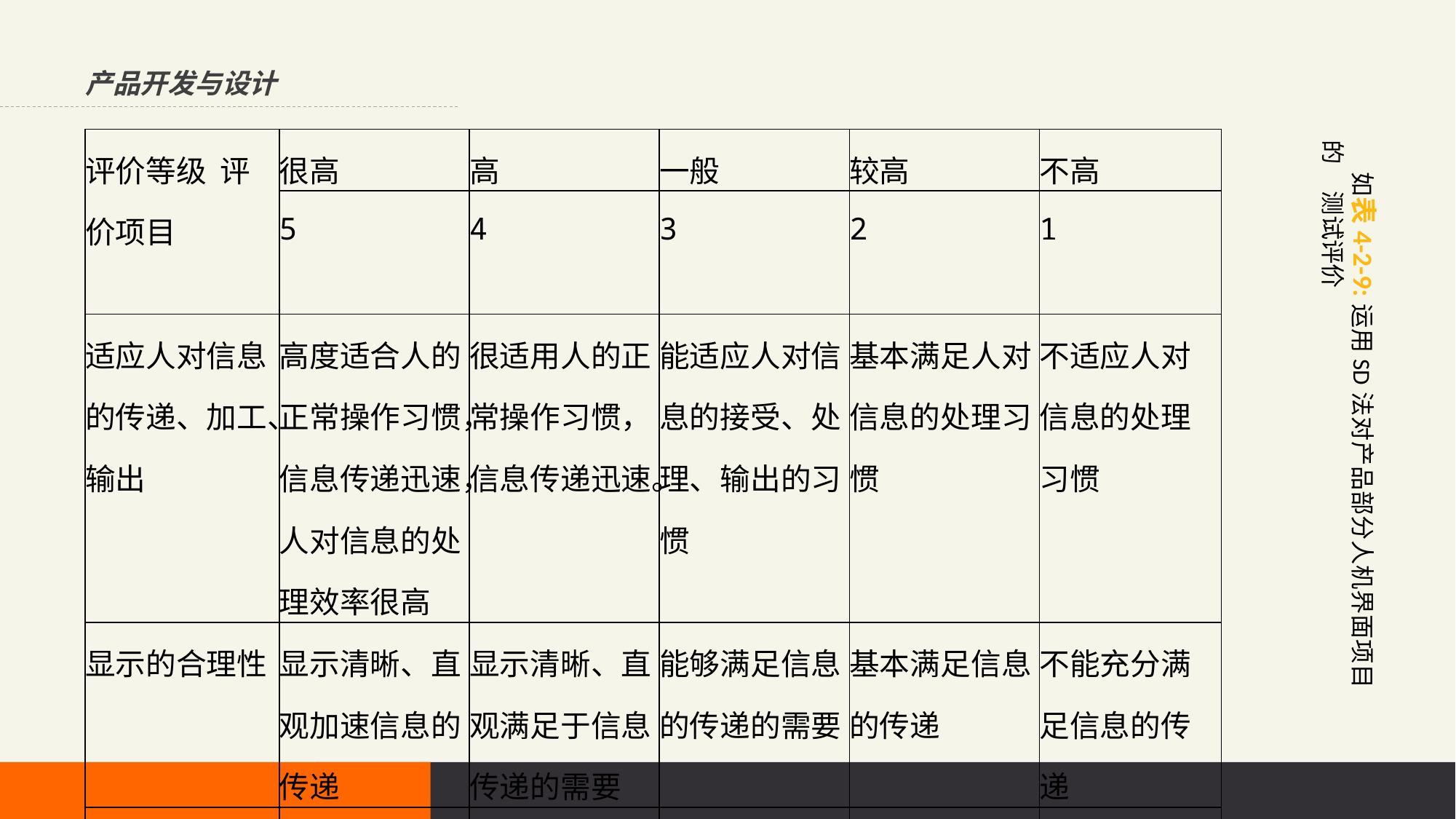

产品开发与设计
| 评价等级 评价项目 | 很高 | 高 | 一般 | 较高 | 不高 |
| --- | --- | --- | --- | --- | --- |
|  | 5 | 4 | 3 | 2 | 1 |
| 适应人对信息的传递、加工、输出 | 高度适合人的正常操作习惯，信息传递迅速，人对信息的处理效率很高 | 很适用人的正常操作习惯，信息传递迅速。 | 能适应人对信息的接受、处理、输出的习惯 | 基本满足人对信息的处理习惯 | 不适应人对信息的处理习惯 |
| 显示的合理性 | 显示清晰、直观加速信息的传递 | 显示清晰、直观满足于信息传递的需要 | 能够满足信息的传递的需要 | 基本满足信息的传递 | 不能充分满足信息的传递 |
| 工作效率性 | 很高 | 高 | 一般 | 较高 | 不高 |
| 工作安全性 | 很高 | 高 | 一般 | 较高 | 不高 |
如表4-2-9:运用SD法对产品部分人机界面项目的     测试评价